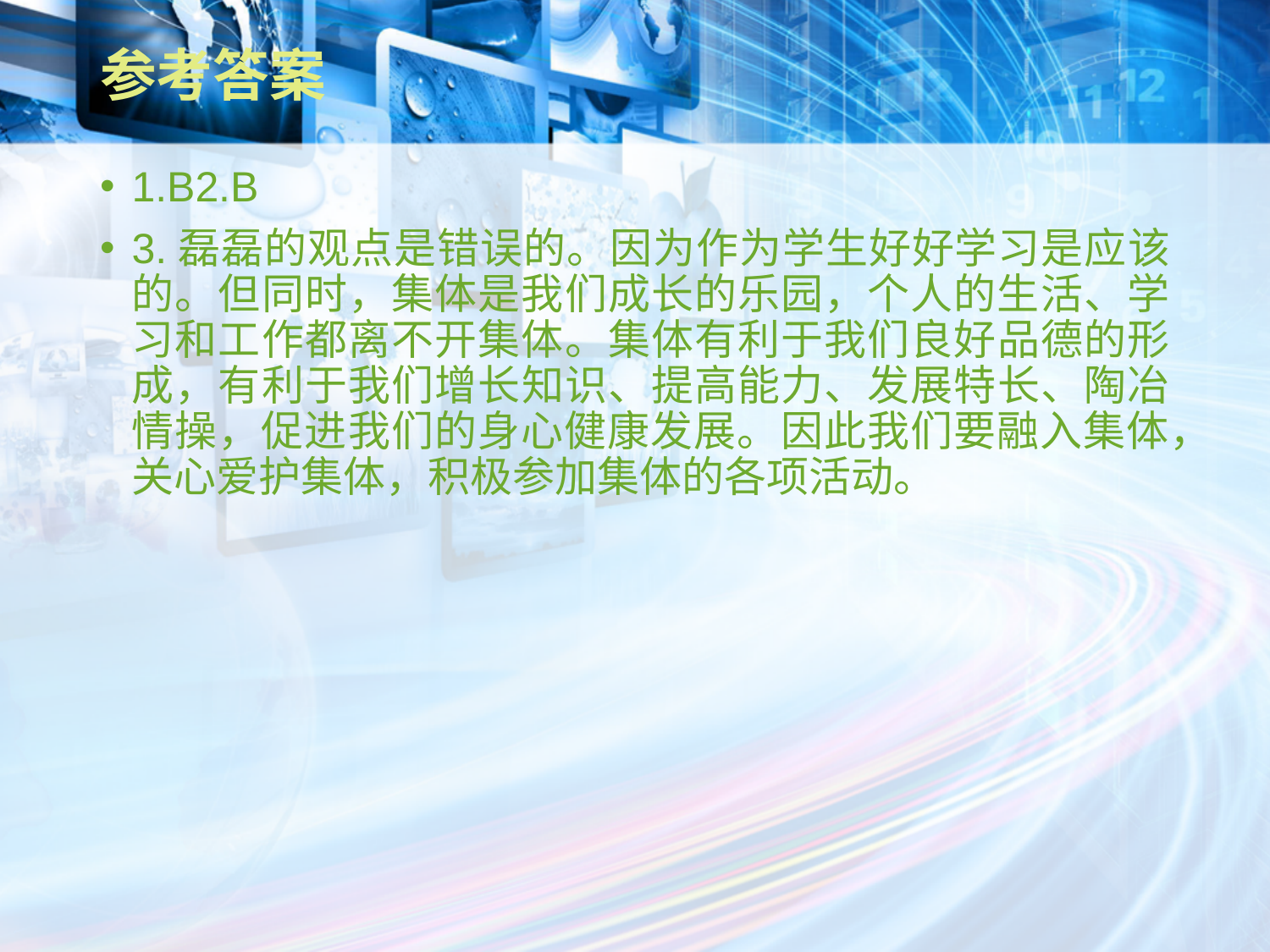

# 参考答案
1.B2.B
3.磊磊的观点是错误的。因为作为学生好好学习是应该的。但同时，集体是我们成长的乐园，个人的生活、学习和工作都离不开集体。集体有利于我们良好品德的形成，有利于我们增长知识、提高能力、发展特长、陶冶情操，促进我们的身心健康发展。因此我们要融入集体，关心爱护集体，积极参加集体的各项活动。